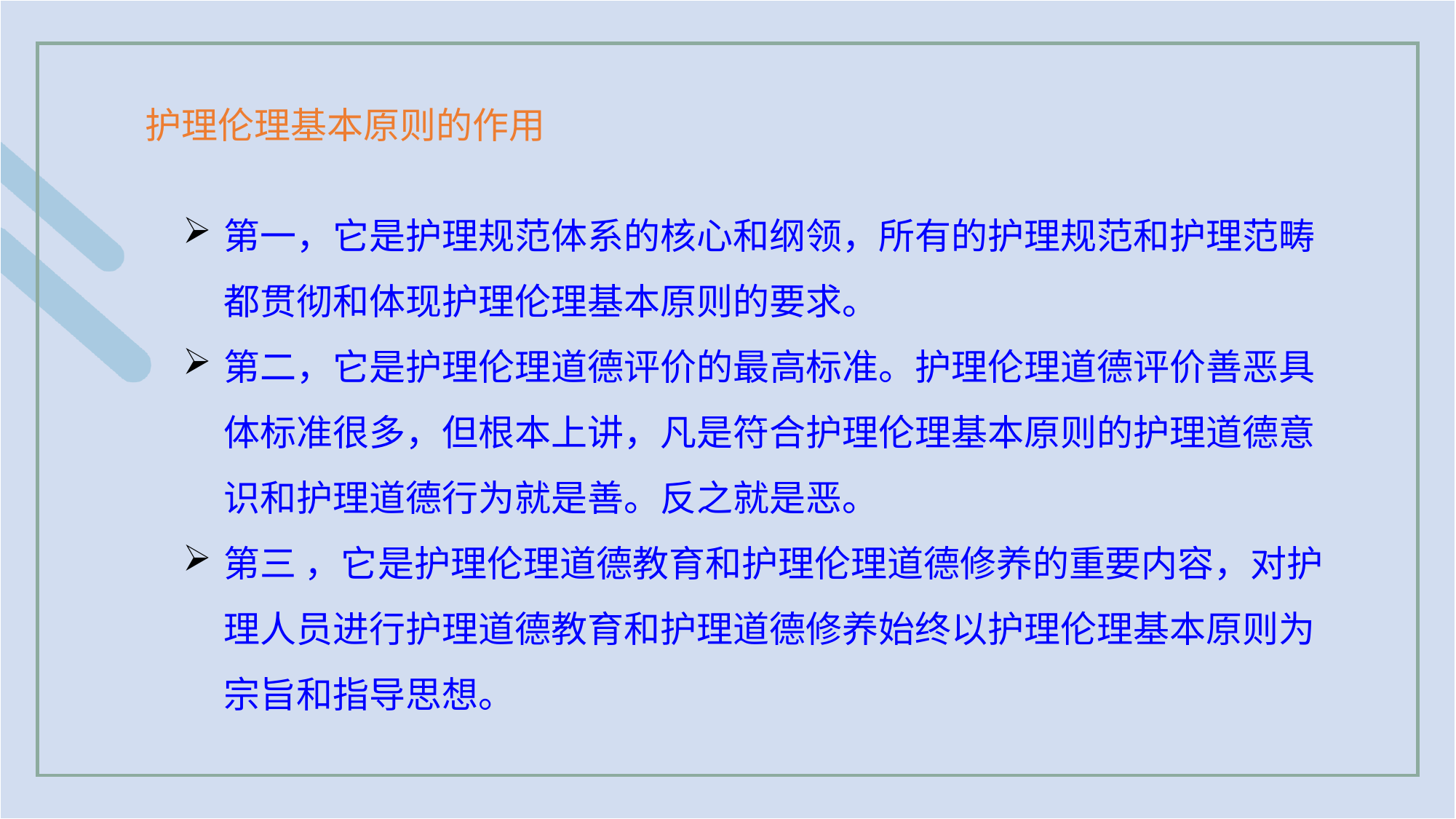

护理伦理基本原则的作用
第一，它是护理规范体系的核心和纲领，所有的护理规范和护理范畴都贯彻和体现护理伦理基本原则的要求。
第二，它是护理伦理道德评价的最高标准。护理伦理道德评价善恶具体标准很多，但根本上讲，凡是符合护理伦理基本原则的护理道德意识和护理道德行为就是善。反之就是恶。
第三 ，它是护理伦理道德教育和护理伦理道德修养的重要内容，对护理人员进行护理道德教育和护理道德修养始终以护理伦理基本原则为宗旨和指导思想。